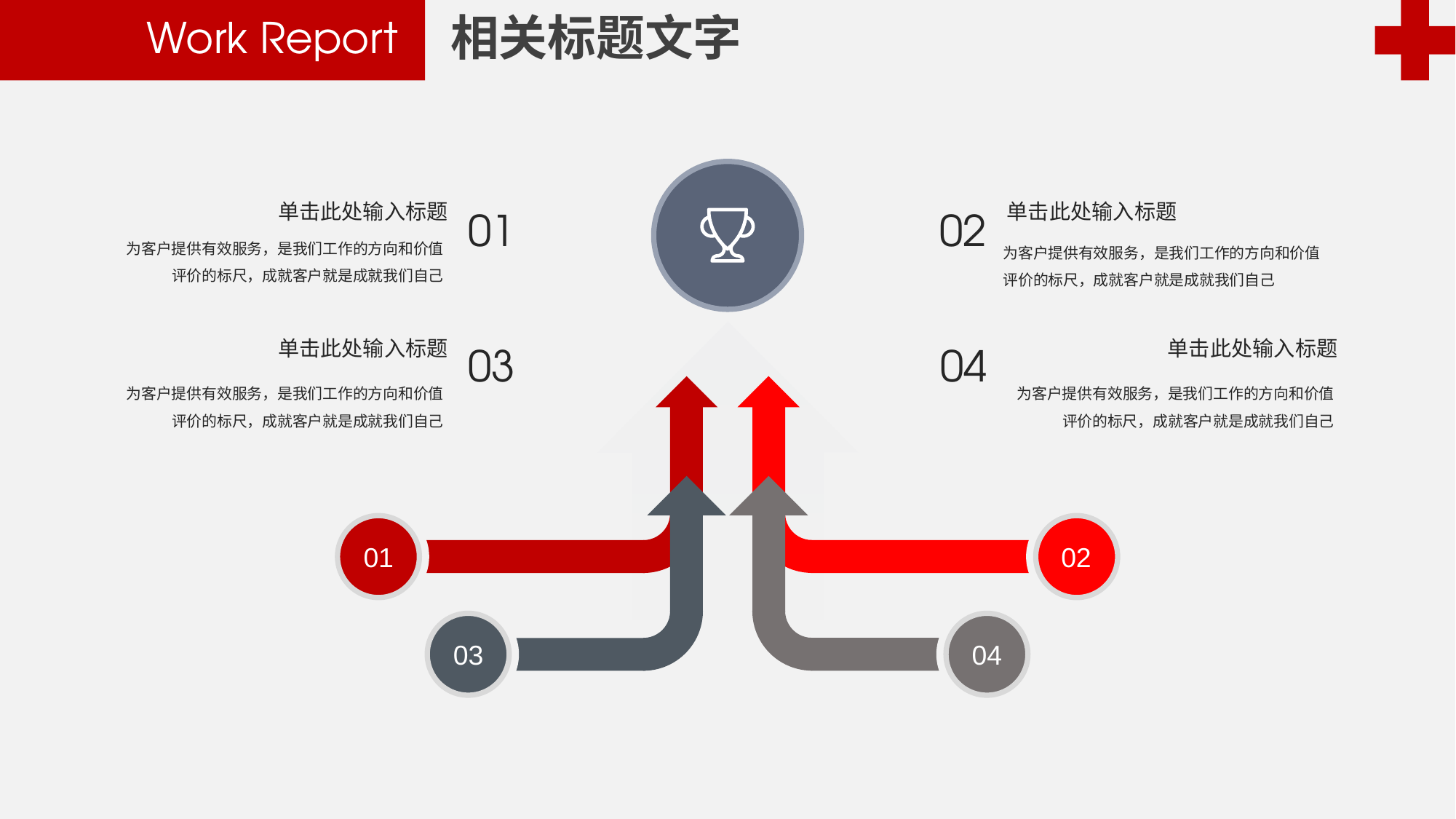

相关标题文字
Work Report

单击此处输入标题
01
为客户提供有效服务，是我们工作的方向和价值评价的标尺，成就客户就是成就我们自己
单击此处输入标题
02
为客户提供有效服务，是我们工作的方向和价值评价的标尺，成就客户就是成就我们自己

单击此处输入标题
03
为客户提供有效服务，是我们工作的方向和价值评价的标尺，成就客户就是成就我们自己
单击此处输入标题
04
为客户提供有效服务，是我们工作的方向和价值评价的标尺，成就客户就是成就我们自己

01

02

03

04